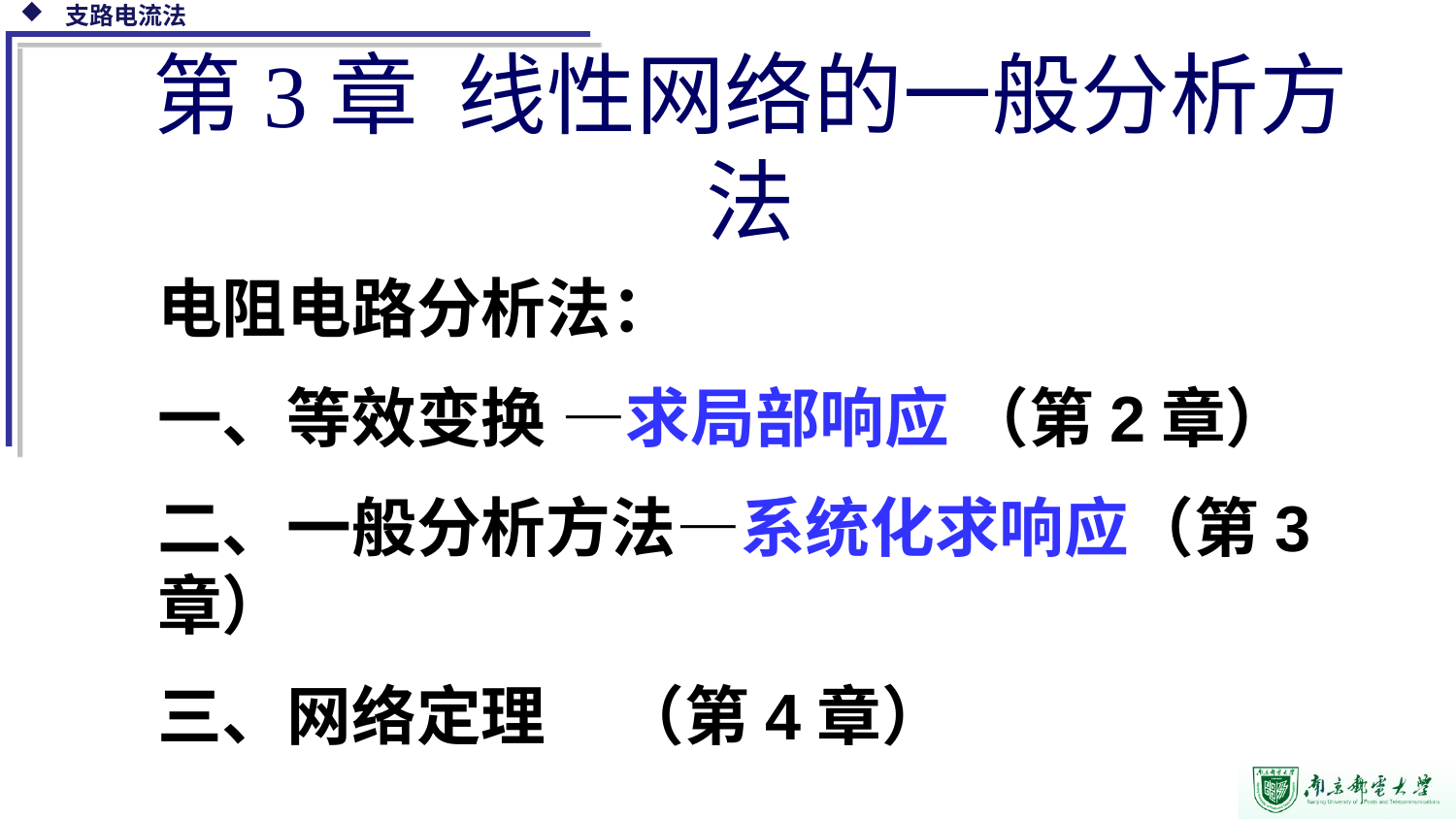

# 第3章  线性网络的一般分析方法
电阻电路分析法：
一、等效变换 —求局部响应 （第2章）
二、一般分析方法—系统化求响应（第3章）
三、网络定理     （第4章）